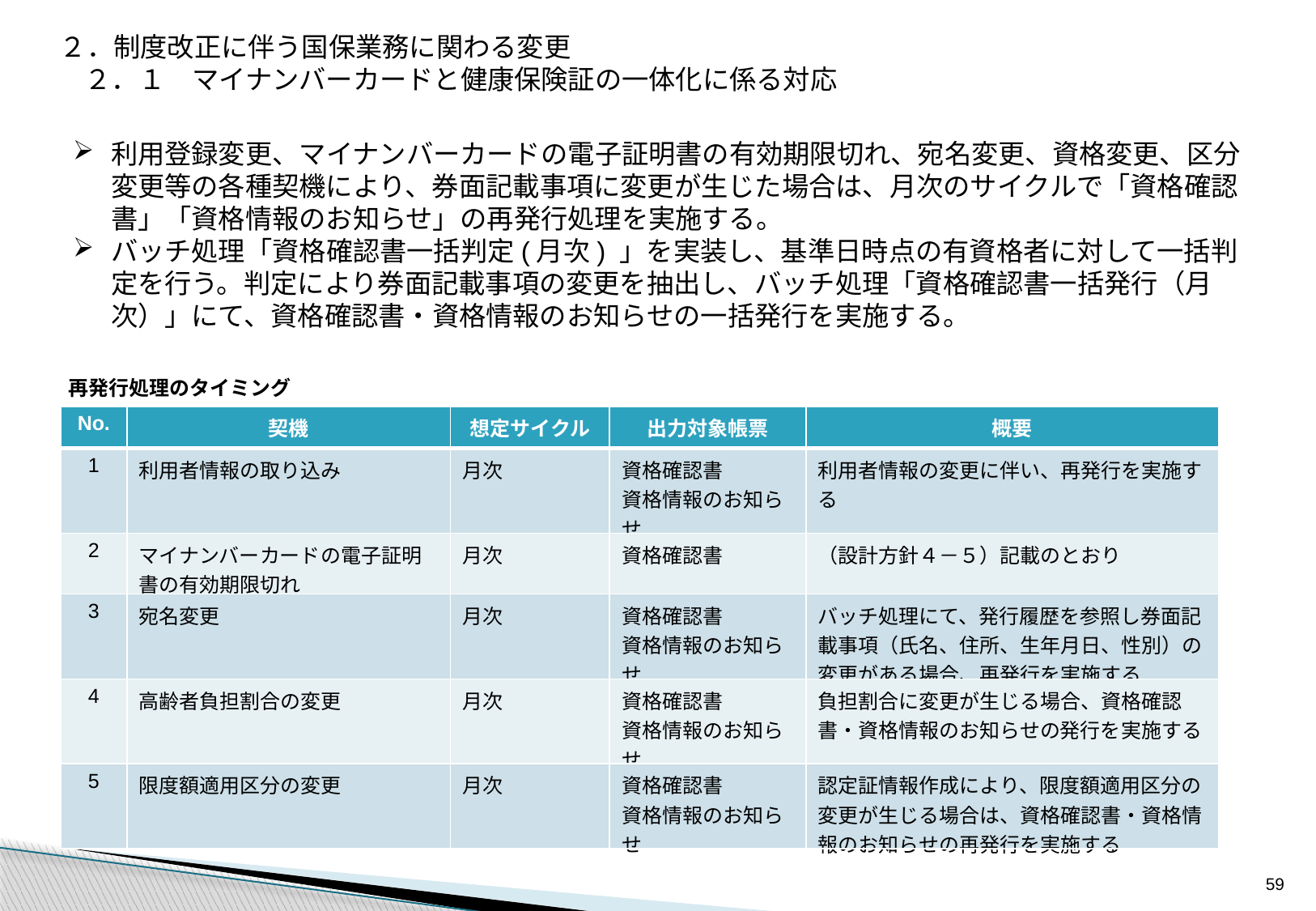

２．制度改正に伴う国保業務に関わる変更
２．１　マイナンバーカードと健康保険証の一体化に係る対応
利用登録変更、マイナンバーカードの電子証明書の有効期限切れ、宛名変更、資格変更、区分変更等の各種契機により、券面記載事項に変更が生じた場合は、月次のサイクルで「資格確認書」「資格情報のお知らせ」の再発行処理を実施する。
バッチ処理「資格確認書一括判定(月次) 」を実装し、基準日時点の有資格者に対して一括判定を行う。判定により券面記載事項の変更を抽出し、バッチ処理「資格確認書一括発行（月次）」にて、資格確認書・資格情報のお知らせの一括発行を実施する。
　再発行処理のタイミング
| No. | 契機 | 想定サイクル | 出力対象帳票 | 概要 |
| --- | --- | --- | --- | --- |
| 1 | 利用者情報の取り込み | 月次 | 資格確認書 資格情報のお知らせ | 利用者情報の変更に伴い、再発行を実施する |
| 2 | マイナンバーカードの電子証明書の有効期限切れ | 月次 | 資格確認書 | （設計方針４－５）記載のとおり |
| 3 | 宛名変更 | 月次 | 資格確認書 資格情報のお知らせ | バッチ処理にて、発行履歴を参照し券面記載事項（氏名、住所、生年月日、性別）の変更がある場合、再発行を実施する |
| 4 | 高齢者負担割合の変更 | 月次 | 資格確認書 資格情報のお知らせ | 負担割合に変更が生じる場合、資格確認書・資格情報のお知らせの発行を実施する |
| 5 | 限度額適用区分の変更 | 月次 | 資格確認書 資格情報のお知らせ | 認定証情報作成により、限度額適用区分の変更が生じる場合は、資格確認書・資格情報のお知らせの再発行を実施する |
59